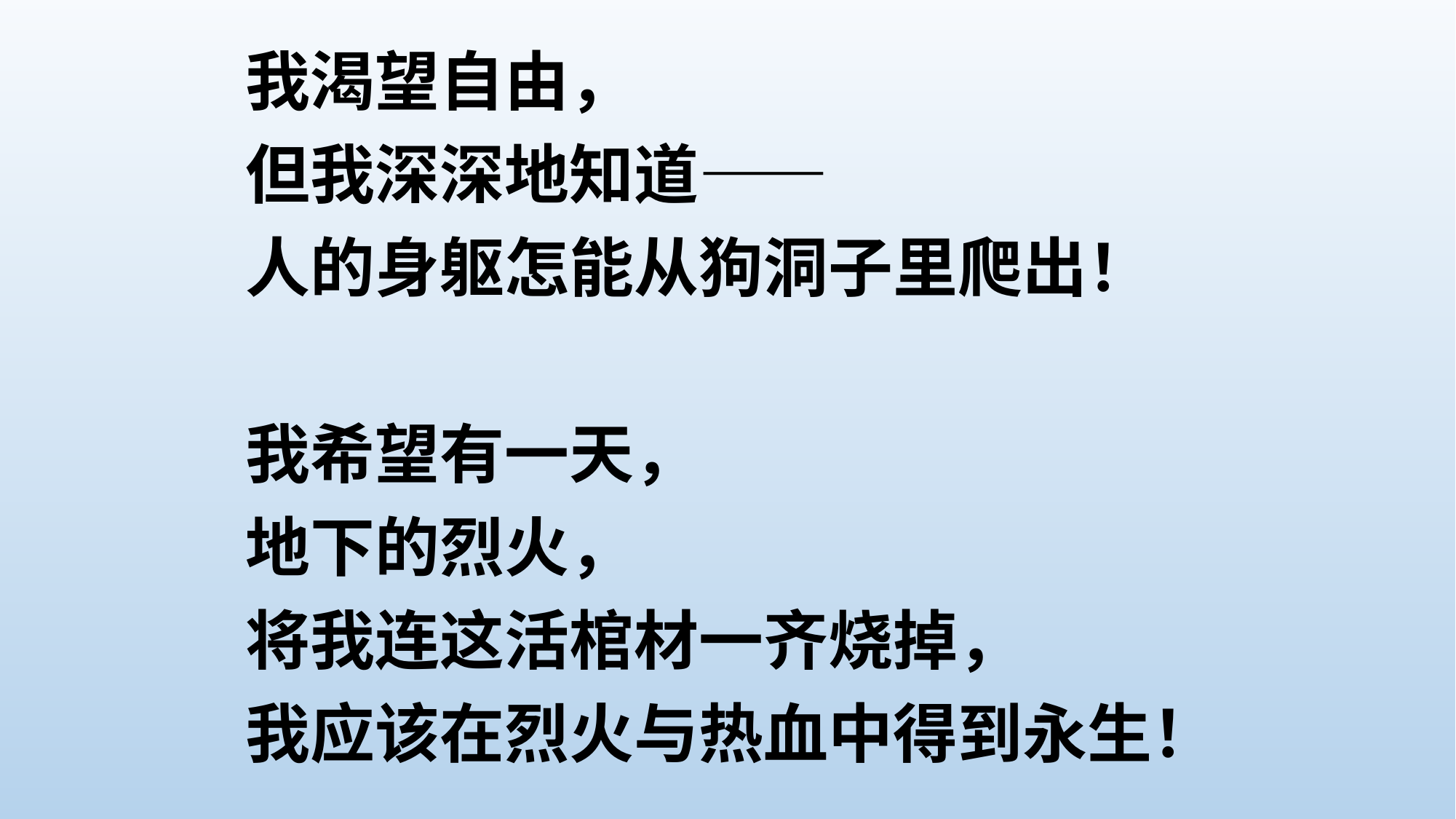

我渴望自由，
但我深深地知道——
人的身躯怎能从狗洞子里爬出！

我希望有一天，
地下的烈火，
将我连这活棺材一齐烧掉，
我应该在烈火与热血中得到永生！